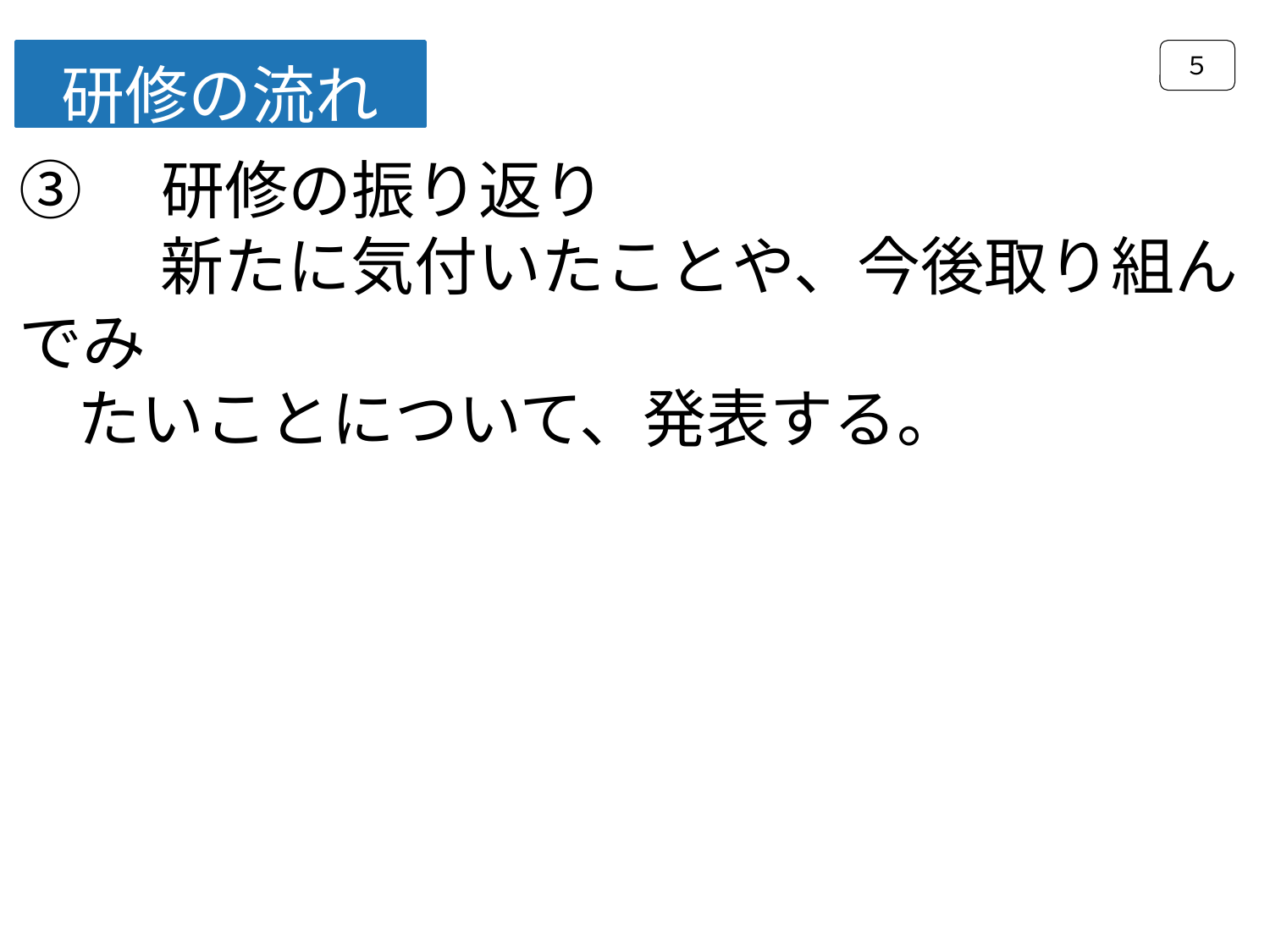

５
研修の流れ
③　研修の振り返り
　　 新たに気付いたことや、今後取り組んでみ
   たいことについて、発表する。